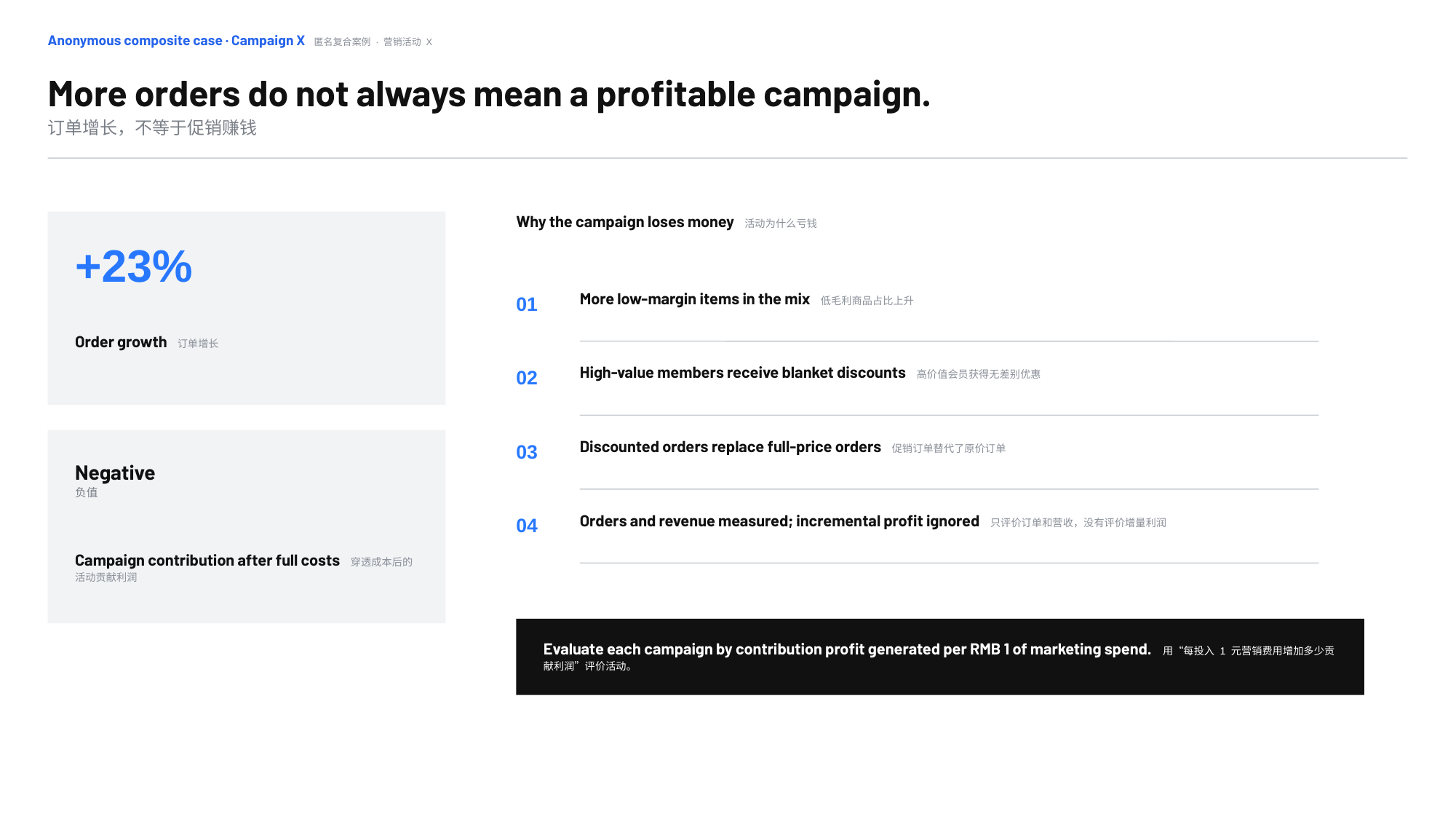

Anonymous composite case · Campaign X  匿名复合案例 · 营销活动 X
More orders do not always mean a profitable campaign.
订单增长，不等于促销赚钱

Why the campaign loses money  活动为什么亏钱
+23%
More low-margin items in the mix  低毛利商品占比上升
01
Order growth  订单增长

High-value members receive blanket discounts  高价值会员获得无差别优惠
02

Discounted orders replace full-price orders  促销订单替代了原价订单
03
Negative
负值

Orders and revenue measured; incremental profit ignored  只评价订单和营收，没有评价增量利润
04
Campaign contribution after full costs  穿透成本后的活动贡献利润

Evaluate each campaign by contribution profit generated per RMB 1 of marketing spend.  用“每投入 1 元营销费用增加多少贡献利润”评价活动。
07